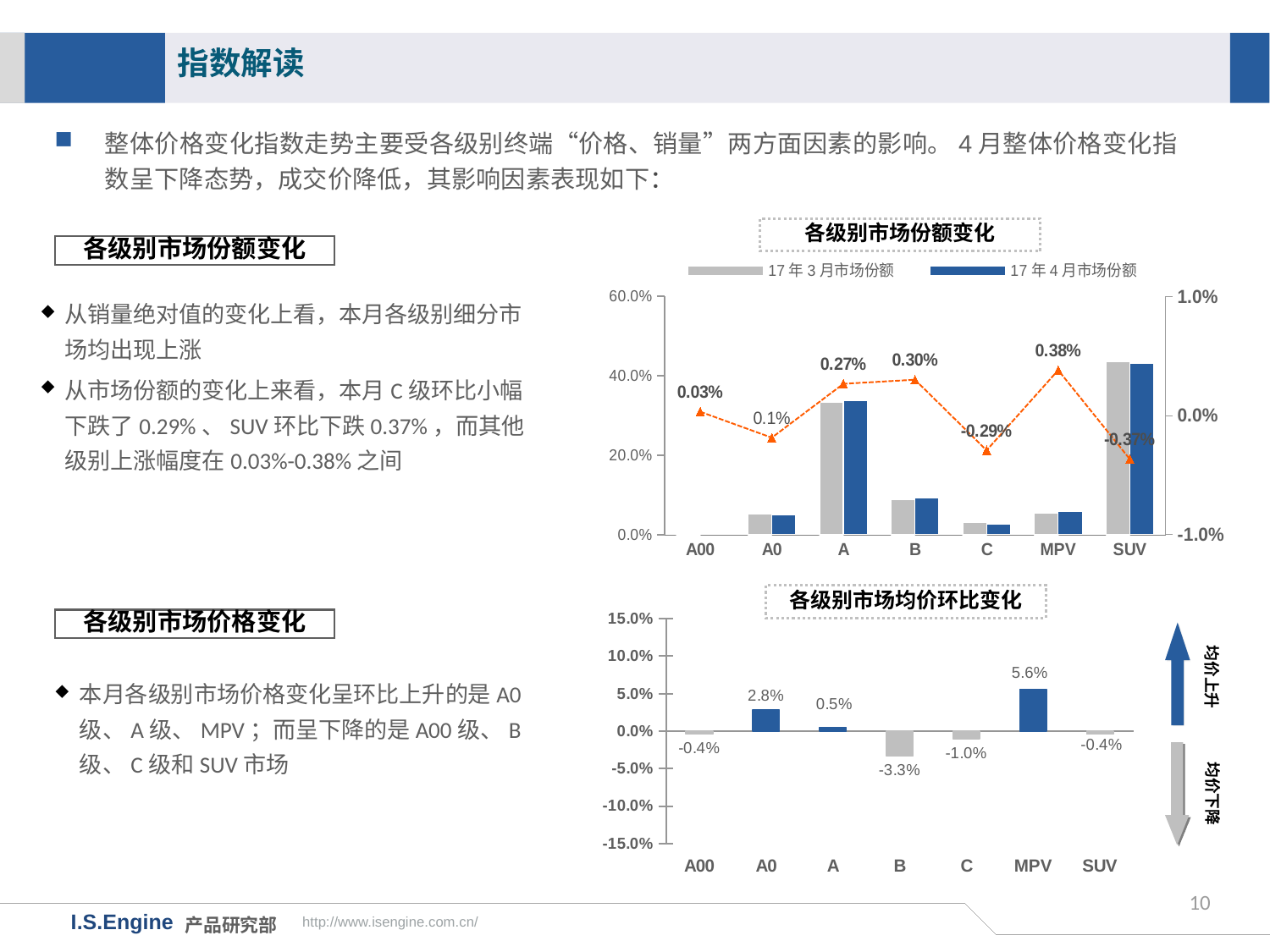

指数解读
整体价格变化指数走势主要受各级别终端“价格、销量”两方面因素的影响。4月整体价格变化指数呈下降态势，成交价降低，其影响因素表现如下：
各级别市场份额变化
各级别市场份额变化

### Chart

| Category | 17年3月市场份额 | 17年4月市场份额 | 月度份额差值 |
|---|---|---|---|
| A00 | 0.0028793996492516008 | 0.0032 | 0.0003206003507483994 |
| A0 | 0.05166034503854154 | 0.0498 | -0.0018603450385415443 |
| A | 0.334535666218035 | 0.3372 | 0.0026643337819650115 |
| B | 0.0891912394469595 | 0.0922 | 0.0030087605530405015 |
| C | 0.03011786777601044 | 0.0272 | -0.002917867776010441 |
| MPV | 0.05449325013255027 | 0.0583 | 0.0038067498674497283 |
| SUV | 0.4354549533015213 | 0.4318 | -0.0036549533015212687 |
从销量绝对值的变化上看，本月各级别细分市场均出现上涨
从市场份额的变化上来看，本月C级环比小幅下跌了0.29%、SUV环比下跌0.37%，而其他级别上涨幅度在0.03%-0.38%之间
各级别市场均价环比变化

### Chart

| Category |  |
|---|---|
| A00 | -0.004 |
| A0 | 0.028 |
| A | 0.005 |
| B | -0.033 |
| C | -0.01 |
| MPV | 0.056 |
| SUV | -0.004 |
各级别市场价格变化

均价上升
本月各级别市场价格变化呈环比上升的是A0级、A级、MPV；而呈下降的是A00级、B级、C级和SUV市场

均价下降
10